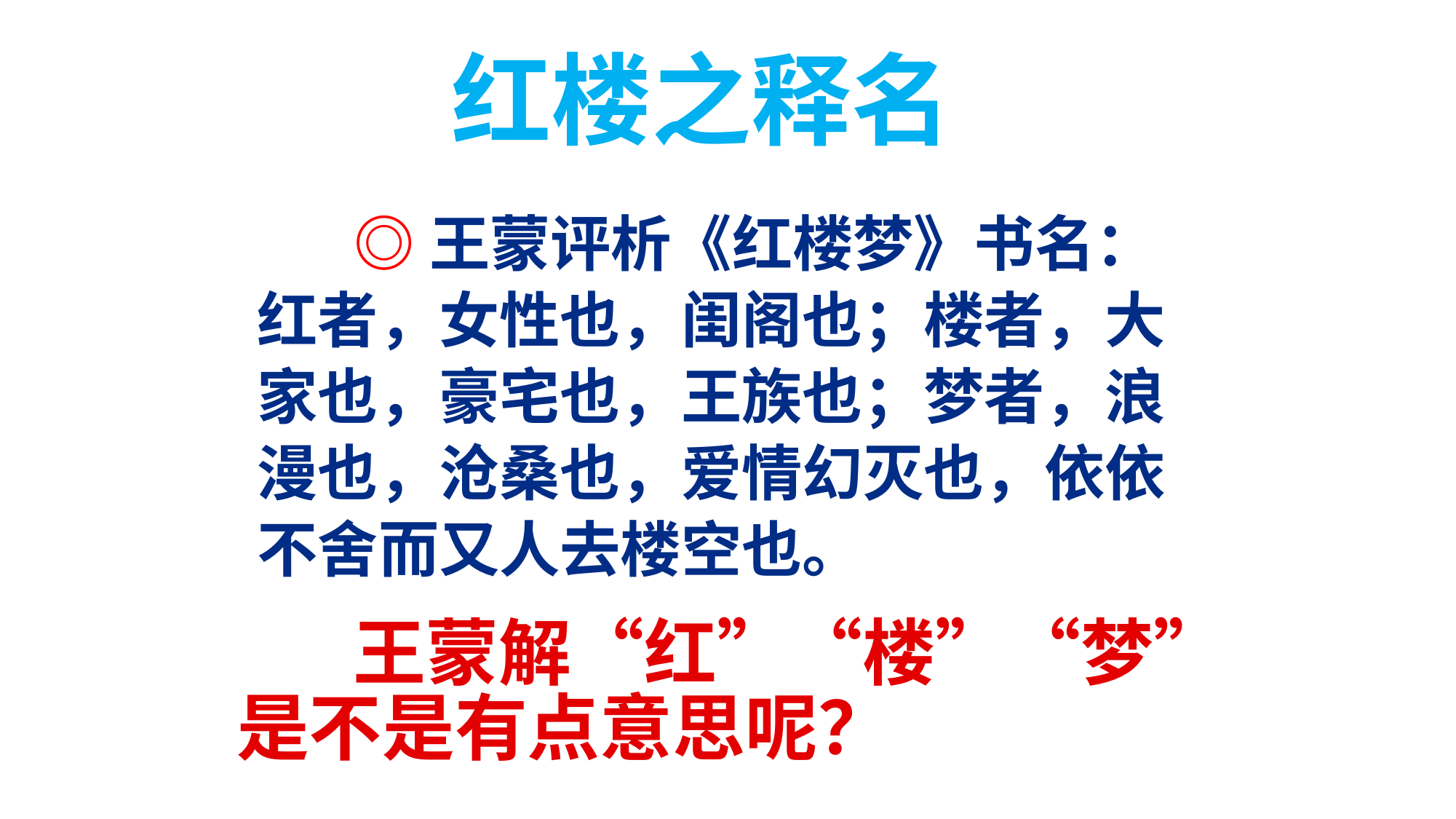

红楼之释名
       ◎王蒙评析《红楼梦》书名：红者，女性也，闺阁也；楼者，大家也，豪宅也，王族也；梦者，浪漫也，沧桑也，爱情幻灭也，依依不舍而又人去楼空也。
      王蒙解“红”“楼”“梦”是不是有点意思呢？